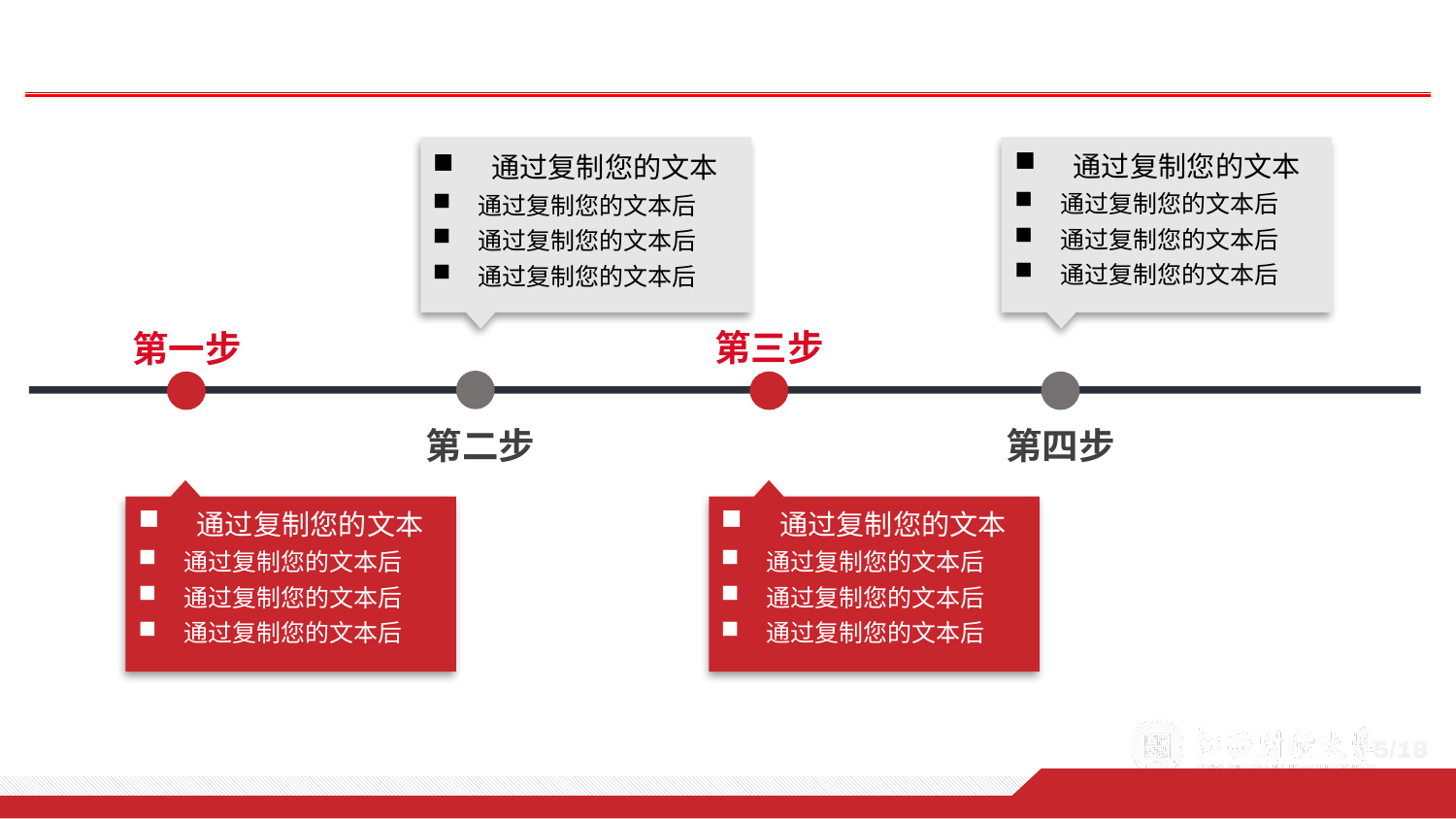

通过复制您的文本
通过复制您的文本后
通过复制您的文本后
通过复制您的文本后

 通过复制您的文本
通过复制您的文本后
通过复制您的文本后
通过复制您的文本后

 通过复制您的文本
通过复制您的文本后
通过复制您的文本后
通过复制您的文本后

 通过复制您的文本
通过复制您的文本后
通过复制您的文本后
通过复制您的文本后

5/18